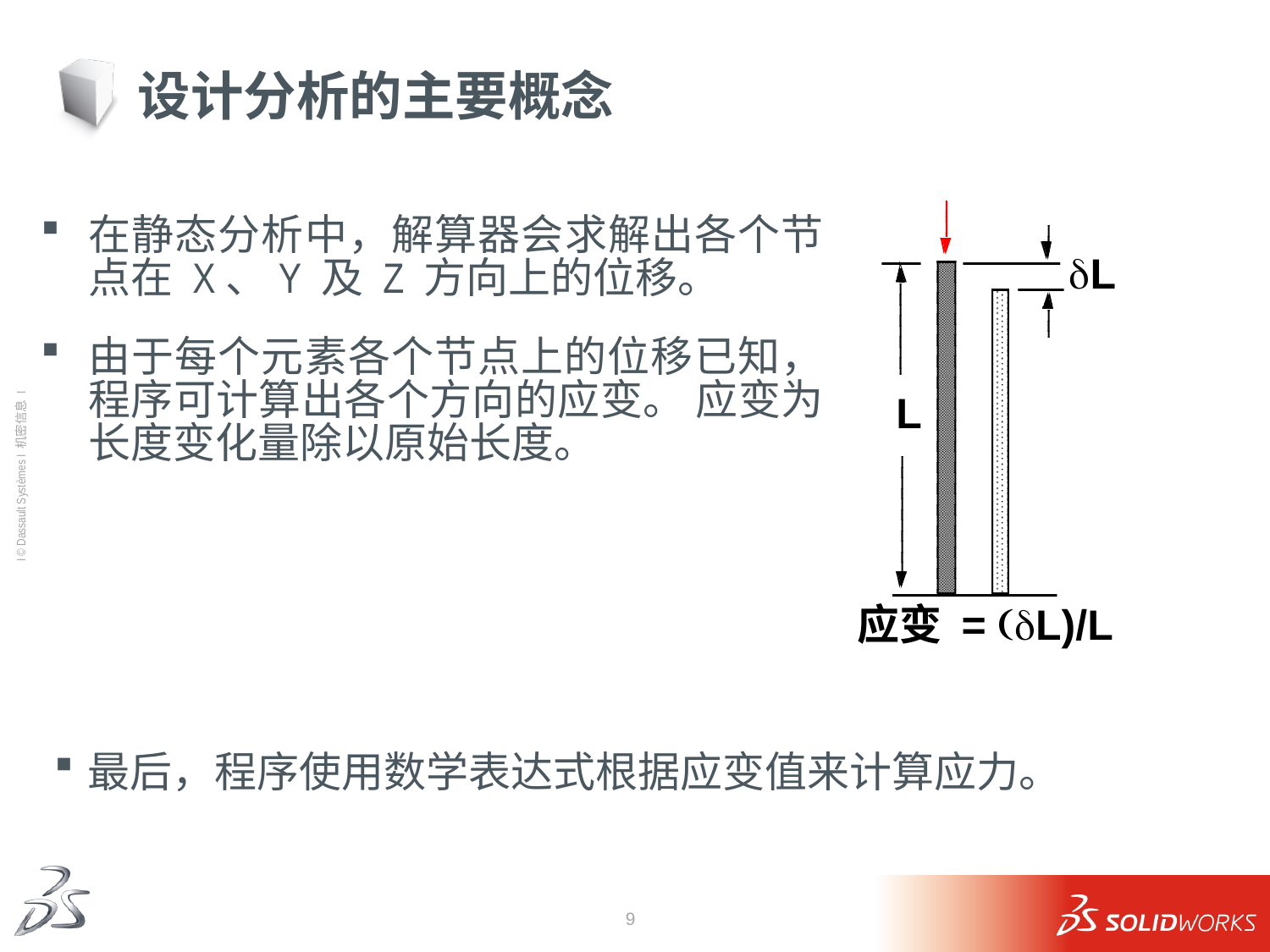

# 设计分析的主要概念

L

在静态分析中，解算器会求解出各个节点在 X、Y 及 Z 方向上的位移。
由于每个元素各个节点上的位移已知，程序可计算出各个方向的应变。 应变为长度变化量除以原始长度。
δL
应变 = (δL)/L
最后，程序使用数学表达式根据应变值来计算应力。